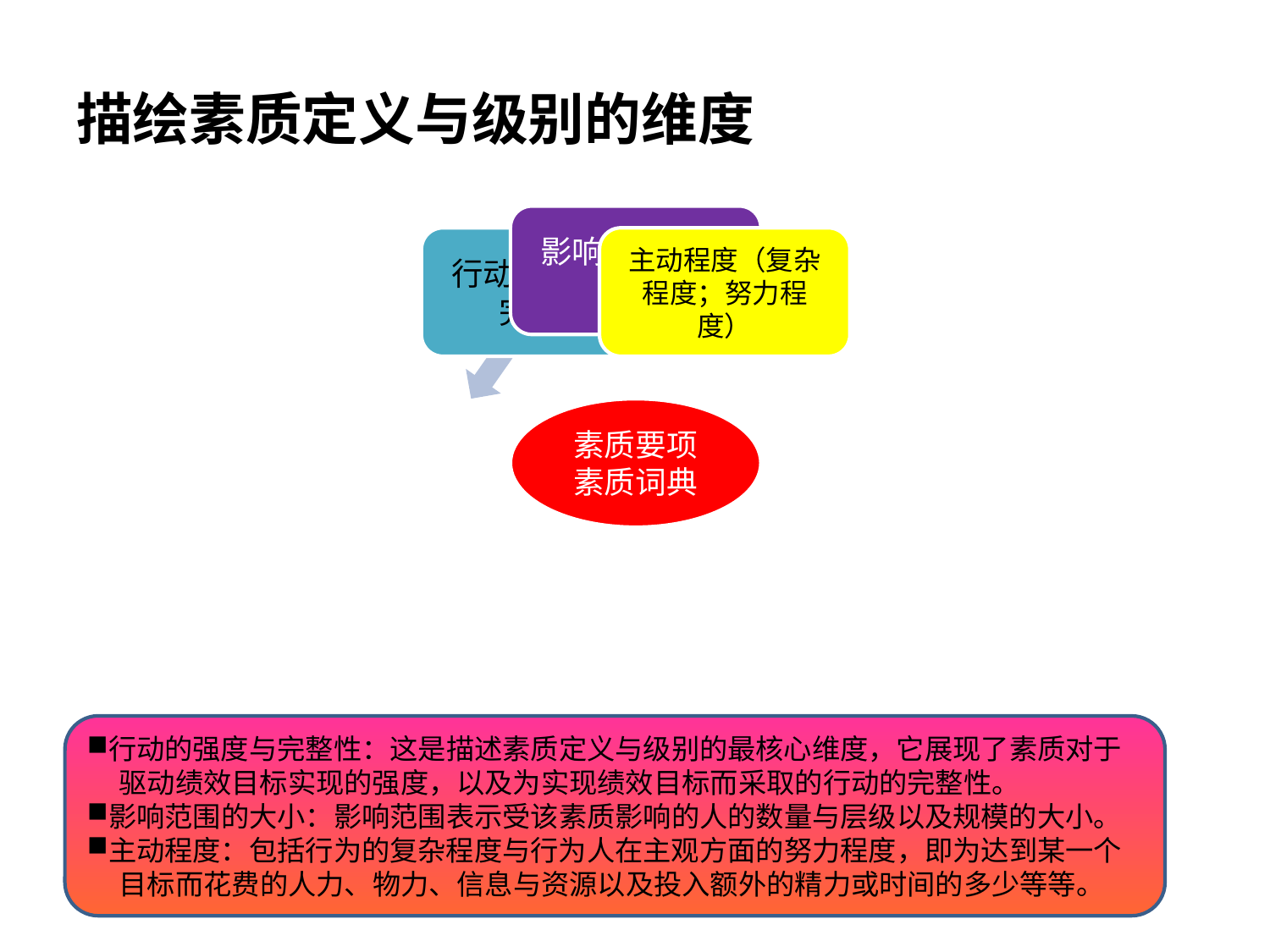

# 描绘素质定义与级别的维度
素质要项
素质词典
行动的强度与完整性
影响范围的大小
行动的强度与完整性：这是描述素质定义与级别的最核心维度，它展现了素质对于
    驱动绩效目标实现的强度，以及为实现绩效目标而采取的行动的完整性。
影响范围的大小：影响范围表示受该素质影响的人的数量与层级以及规模的大小。
主动程度：包括行为的复杂程度与行为人在主观方面的努力程度，即为达到某一个
    目标而花费的人力、物力、信息与资源以及投入额外的精力或时间的多少等等。